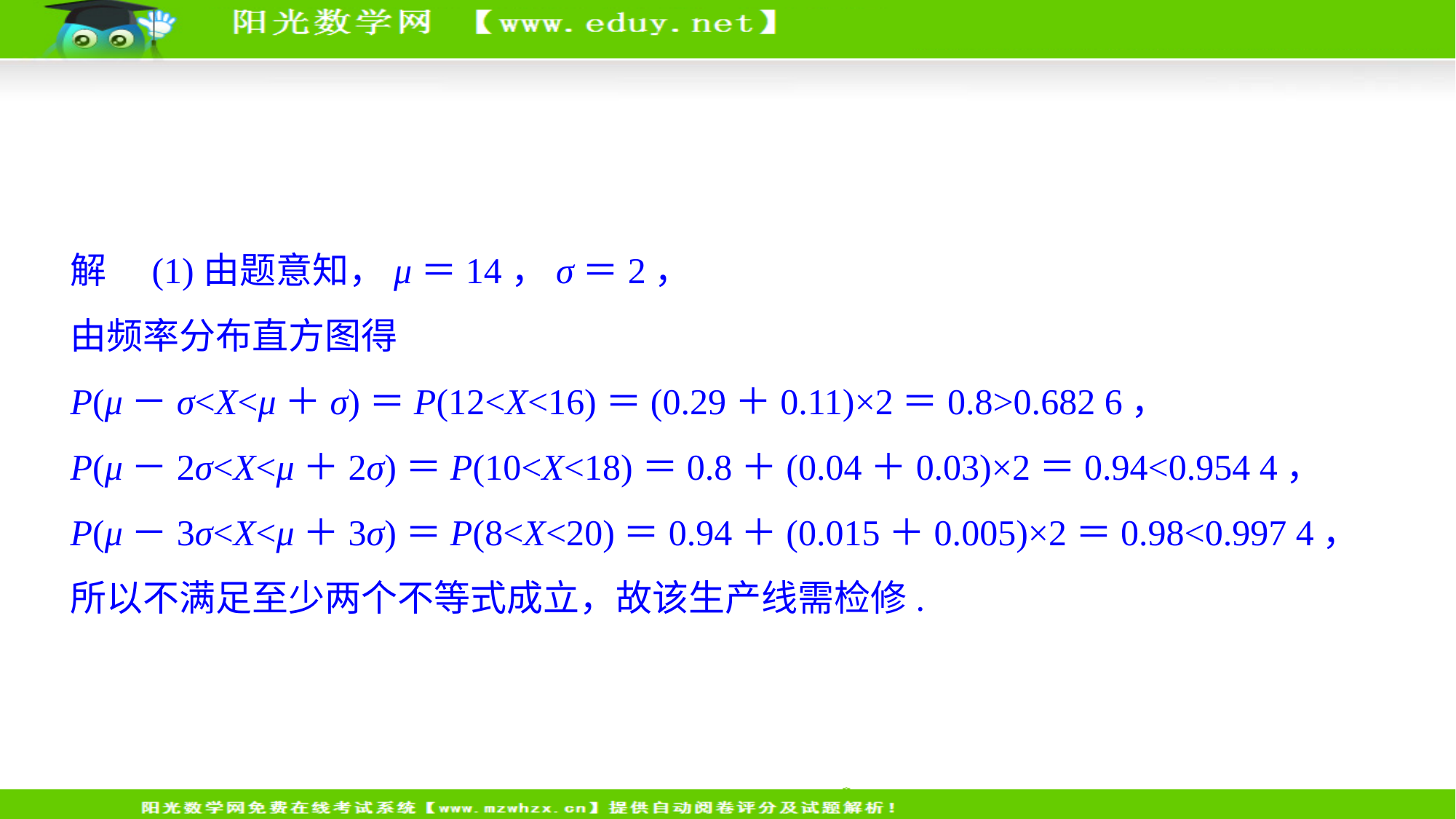

解　(1)由题意知，μ＝14，σ＝2，
由频率分布直方图得
P(μ－σ<X<μ＋σ)＝P(12<X<16)＝(0.29＋0.11)×2＝0.8>0.682 6，
P(μ－2σ<X<μ＋2σ)＝P(10<X<18)＝0.8＋(0.04＋0.03)×2＝0.94<0.954 4，
P(μ－3σ<X<μ＋3σ)＝P(8<X<20)＝0.94＋(0.015＋0.005)×2＝0.98<0.997 4，
所以不满足至少两个不等式成立，故该生产线需检修.